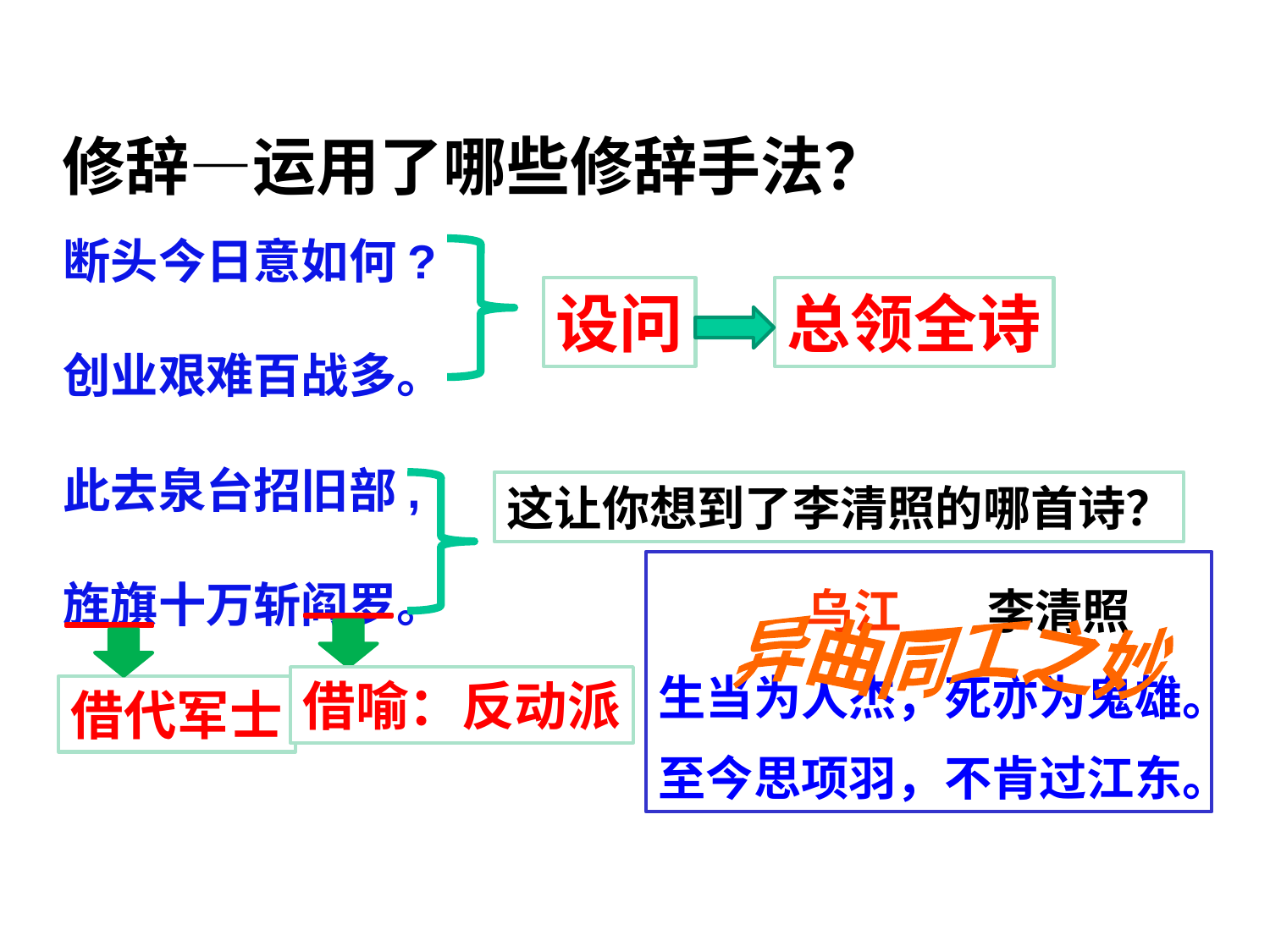

修辞—运用了哪些修辞手法？
断头今日意如何? 创业艰难百战多。 此去泉台招旧部, 旌旗十万斩阎罗。

设问
总领全诗

这让你想到了李清照的哪首诗？
        乌江        李清照
生当为人杰，死亦为鬼雄。
至今思项羽，不肯过江东。

异曲同工之妙

借喻：反动派
借代军士